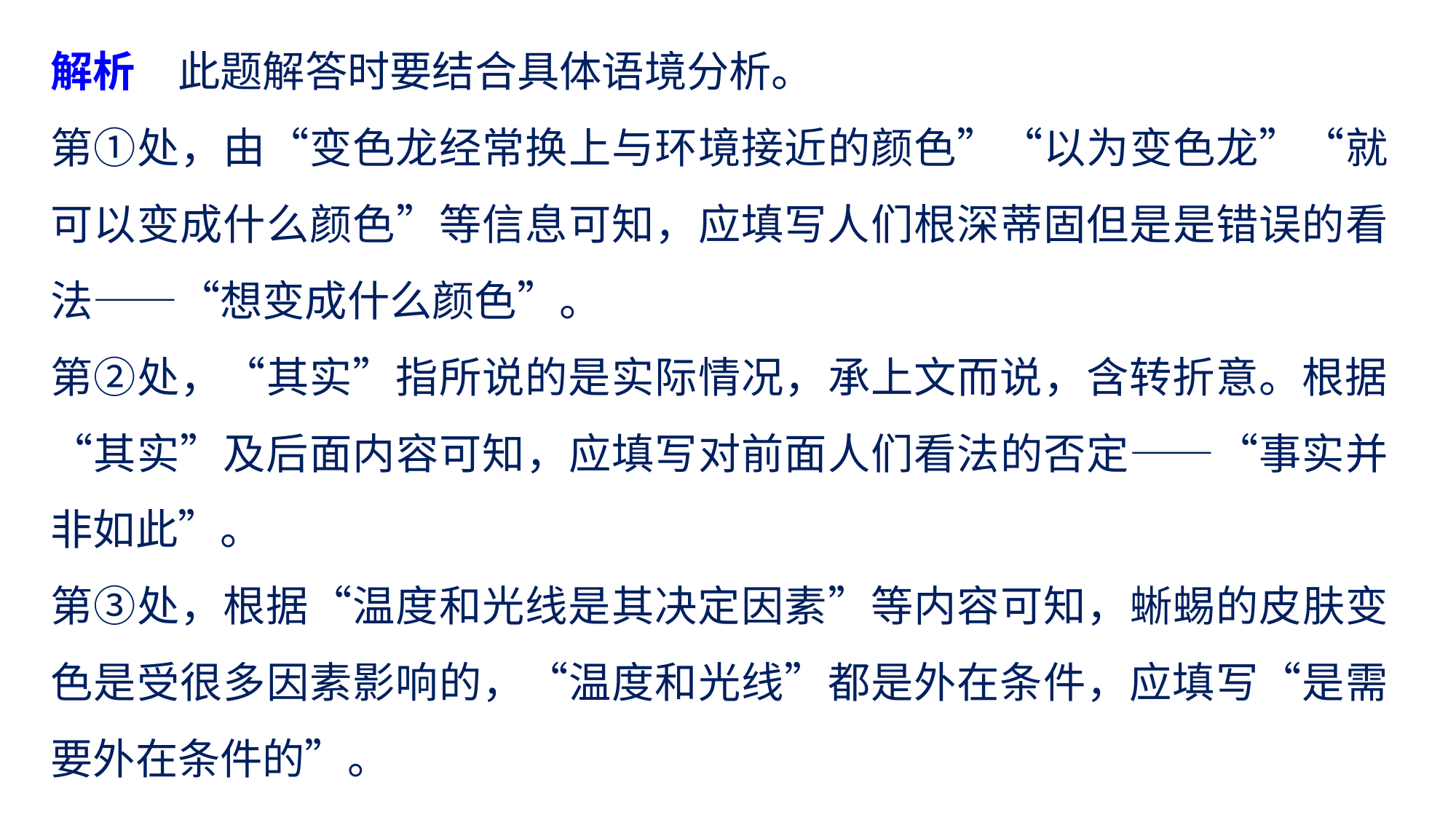

解析　此题解答时要结合具体语境分析。
第①处，由“变色龙经常换上与环境接近的颜色”“以为变色龙”“就可以变成什么颜色”等信息可知，应填写人们根深蒂固但是是错误的看法——“想变成什么颜色”。
第②处，“其实”指所说的是实际情况，承上文而说，含转折意。根据“其实”及后面内容可知，应填写对前面人们看法的否定——“事实并非如此”。
第③处，根据“温度和光线是其决定因素”等内容可知，蜥蜴的皮肤变色是受很多因素影响的，“温度和光线”都是外在条件，应填写“是需要外在条件的”。